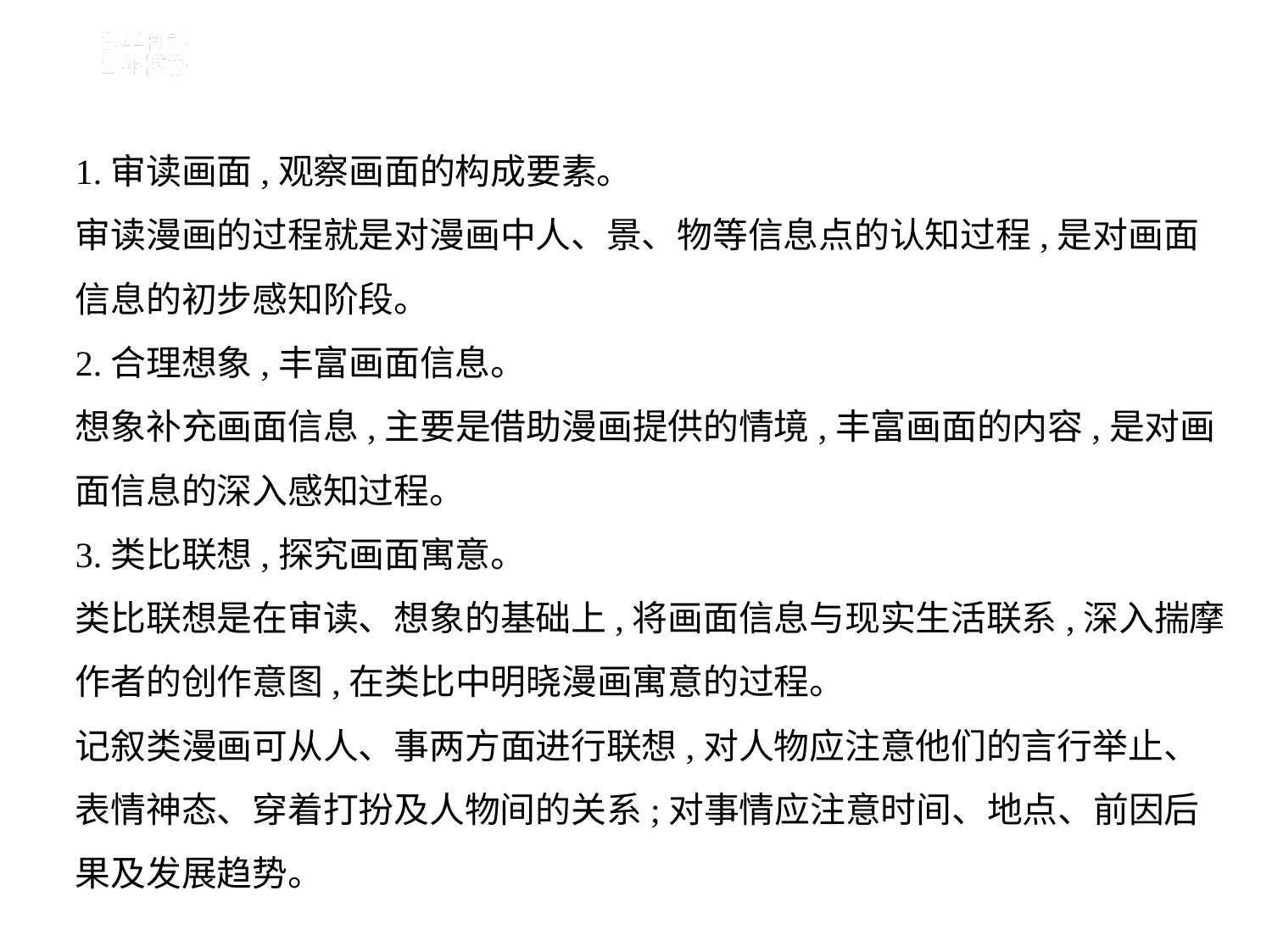

1.审读画面,观察画面的构成要素。
审读漫画的过程就是对漫画中人、景、物等信息点的认知过程,是对画面
信息的初步感知阶段。
2.合理想象,丰富画面信息。
想象补充画面信息,主要是借助漫画提供的情境,丰富画面的内容,是对画
面信息的深入感知过程。
3.类比联想,探究画面寓意。
类比联想是在审读、想象的基础上,将画面信息与现实生活联系,深入揣摩
作者的创作意图,在类比中明晓漫画寓意的过程。
记叙类漫画可从人、事两方面进行联想,对人物应注意他们的言行举止、
表情神态、穿着打扮及人物间的关系;对事情应注意时间、地点、前因后
果及发展趋势。